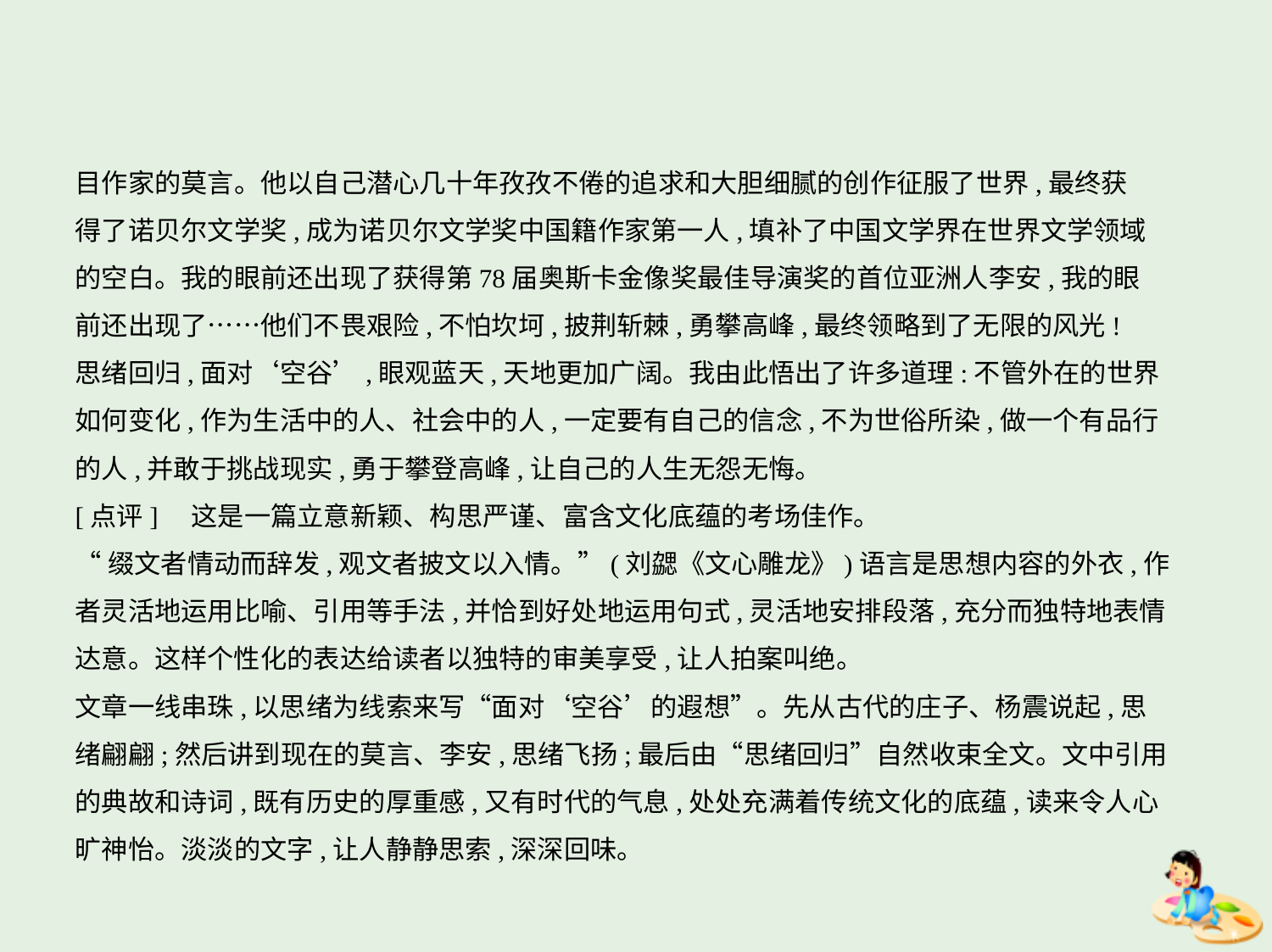

目作家的莫言。他以自己潜心几十年孜孜不倦的追求和大胆细腻的创作征服了世界,最终获
得了诺贝尔文学奖,成为诺贝尔文学奖中国籍作家第一人,填补了中国文学界在世界文学领域
的空白。我的眼前还出现了获得第78届奥斯卡金像奖最佳导演奖的首位亚洲人李安,我的眼
前还出现了……他们不畏艰险,不怕坎坷,披荆斩棘,勇攀高峰,最终领略到了无限的风光!
思绪回归,面对‘空谷’,眼观蓝天,天地更加广阔。我由此悟出了许多道理:不管外在的世界
如何变化,作为生活中的人、社会中的人,一定要有自己的信念,不为世俗所染,做一个有品行
的人,并敢于挑战现实,勇于攀登高峰,让自己的人生无怨无悔。
[点评]　这是一篇立意新颖、构思严谨、富含文化底蕴的考场佳作。
“缀文者情动而辞发,观文者披文以入情。”(刘勰《文心雕龙》)语言是思想内容的外衣,作
者灵活地运用比喻、引用等手法,并恰到好处地运用句式,灵活地安排段落,充分而独特地表情
达意。这样个性化的表达给读者以独特的审美享受,让人拍案叫绝。
文章一线串珠,以思绪为线索来写“面对‘空谷’的遐想”。先从古代的庄子、杨震说起,思
绪翩翩;然后讲到现在的莫言、李安,思绪飞扬;最后由“思绪回归”自然收束全文。文中引用
的典故和诗词,既有历史的厚重感,又有时代的气息,处处充满着传统文化的底蕴,读来令人心
旷神怡。淡淡的文字,让人静静思索,深深回味。